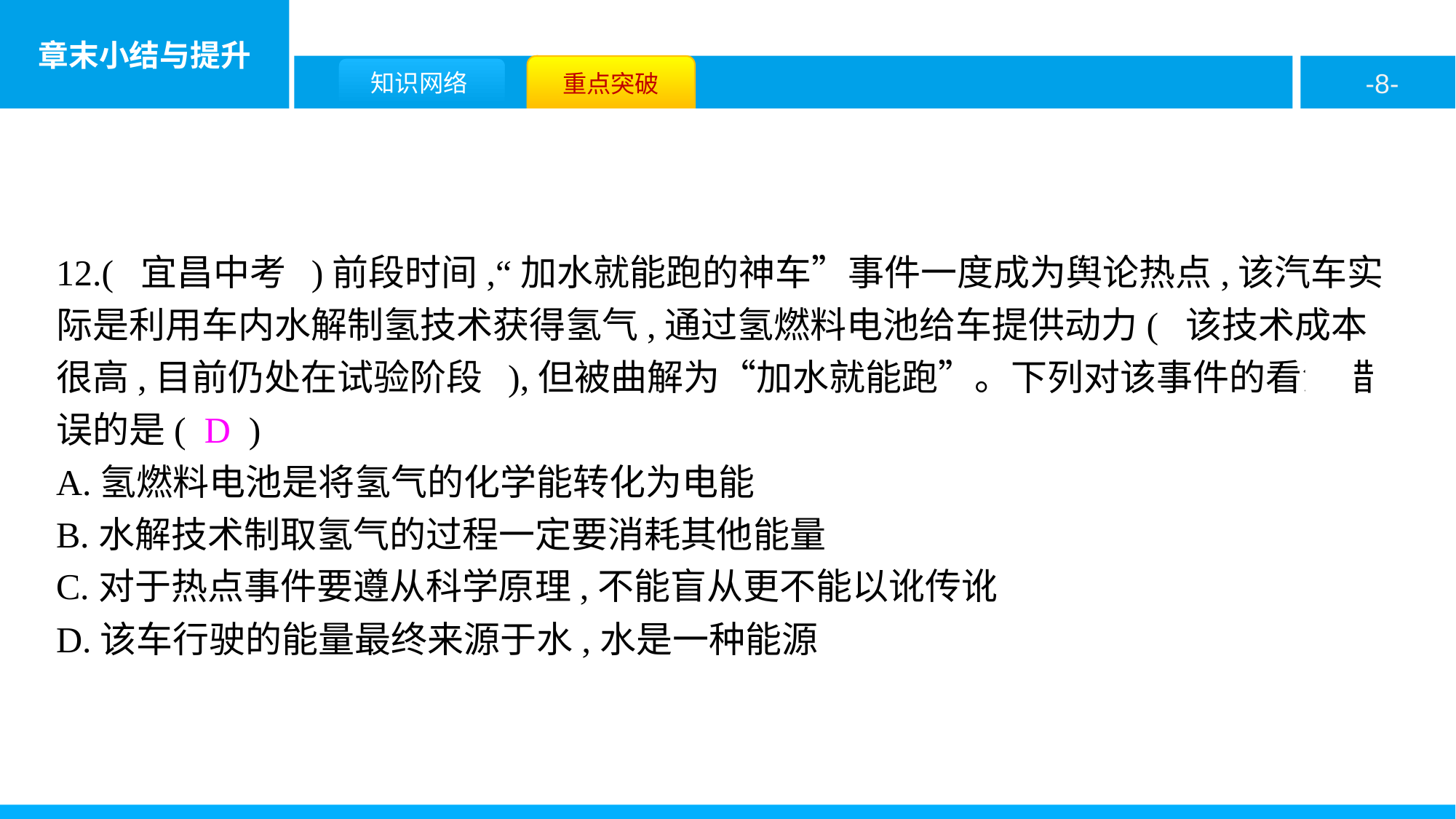

12.(  宜昌中考  )前段时间,“加水就能跑的神车”事件一度成为舆论热点,该汽车实际是利用车内水解制氢技术获得氢气,通过氢燃料电池给车提供动力(  该技术成本很高,目前仍处在试验阶段  ),但被曲解为“加水就能跑”。下列对该事件的看法错误的是(  D  )
A.氢燃料电池是将氢气的化学能转化为电能
B.水解技术制取氢气的过程一定要消耗其他能量
C.对于热点事件要遵从科学原理,不能盲从更不能以讹传讹
D.该车行驶的能量最终来源于水,水是一种能源